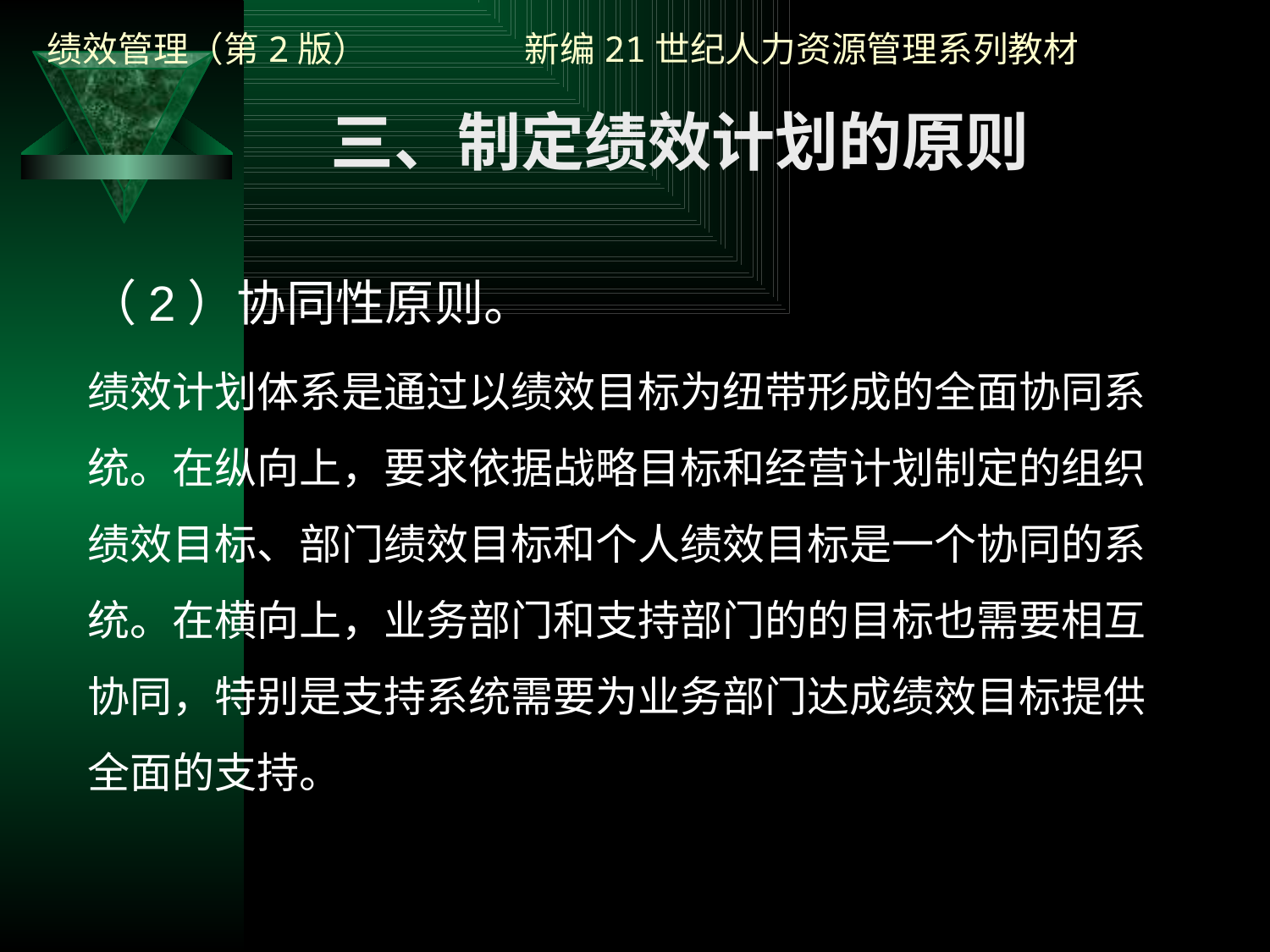

三、制定绩效计划的原则
（2）协同性原则。
绩效计划体系是通过以绩效目标为纽带形成的全面协同系统。在纵向上，要求依据战略目标和经营计划制定的组织绩效目标、部门绩效目标和个人绩效目标是一个协同的系统。在横向上，业务部门和支持部门的的目标也需要相互协同，特别是支持系统需要为业务部门达成绩效目标提供全面的支持。